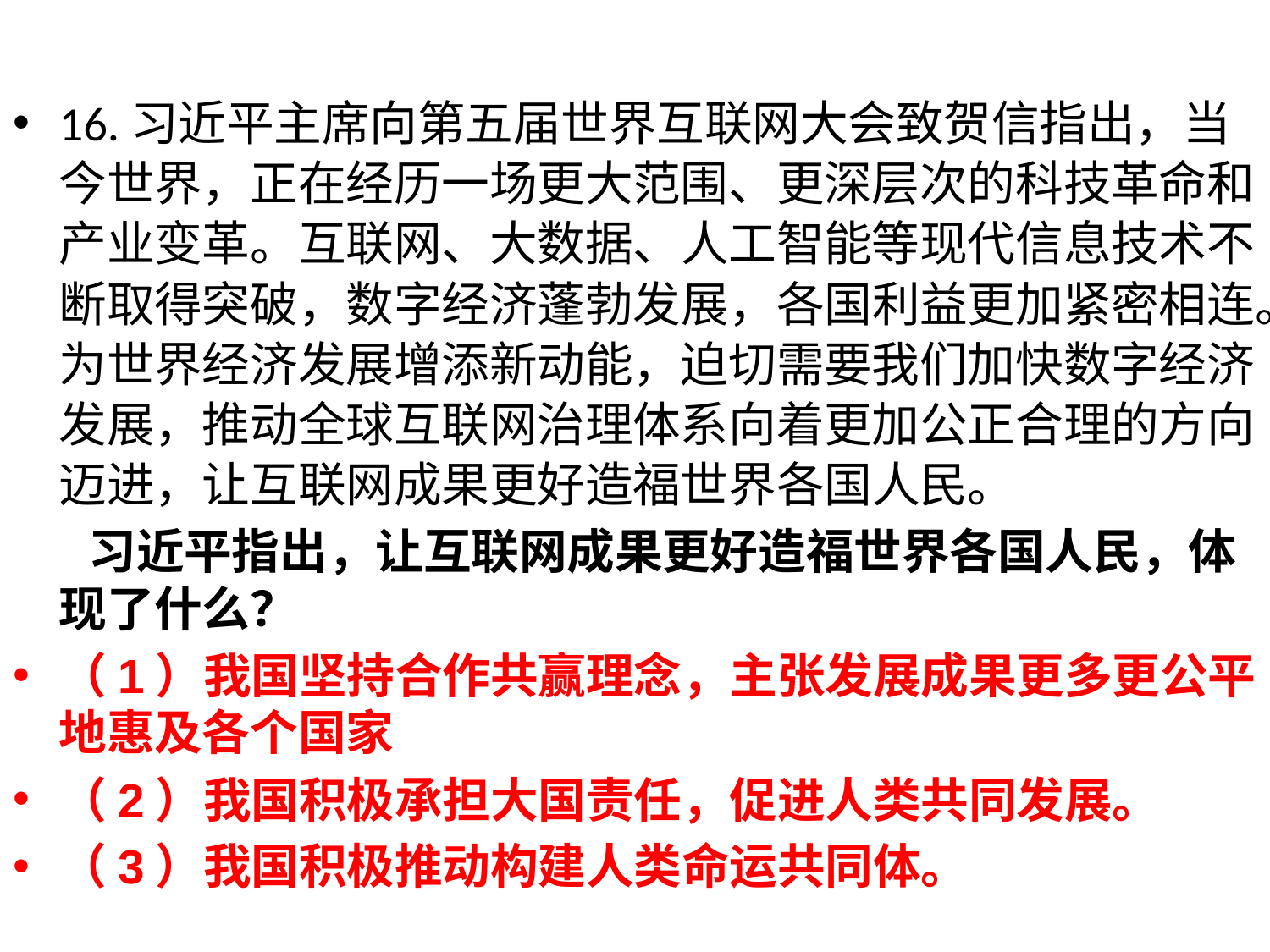

16.习近平主席向第五届世界互联网大会致贺信指出，当今世界，正在经历一场更大范围、更深层次的科技革命和产业变革。互联网、大数据、人工智能等现代信息技术不断取得突破，数字经济蓬勃发展，各国利益更加紧密相连。为世界经济发展增添新动能，迫切需要我们加快数字经济发展，推动全球互联网治理体系向着更加公正合理的方向迈进，让互联网成果更好造福世界各国人民。
      习近平指出，让互联网成果更好造福世界各国人民，体现了什么？
（1）我国坚持合作共赢理念，主张发展成果更多更公平地惠及各个国家
（2）我国积极承担大国责任，促进人类共同发展。
（3）我国积极推动构建人类命运共同体。